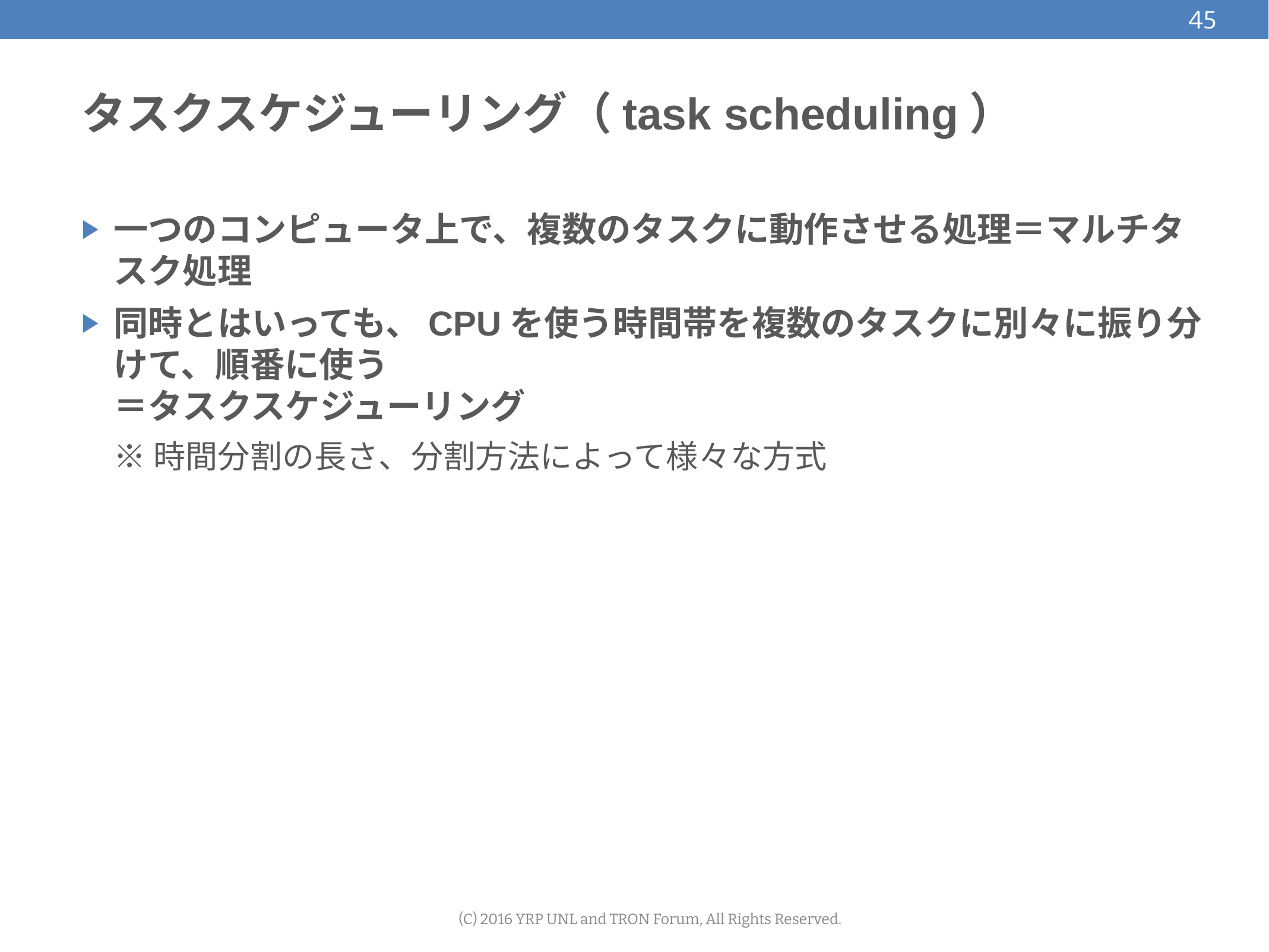

45
# タスクスケジューリング（task scheduling）
一つのコンピュータ上で、複数のタスクに動作させる処理＝マルチタスク処理
同時とはいっても、CPUを使う時間帯を複数のタスクに別々に振り分けて、順番に使う
＝タスクスケジューリング
※時間分割の長さ、分割方法によって様々な方式
(C) 2016 YRP UNL and TRON Forum, All Rights Reserved.